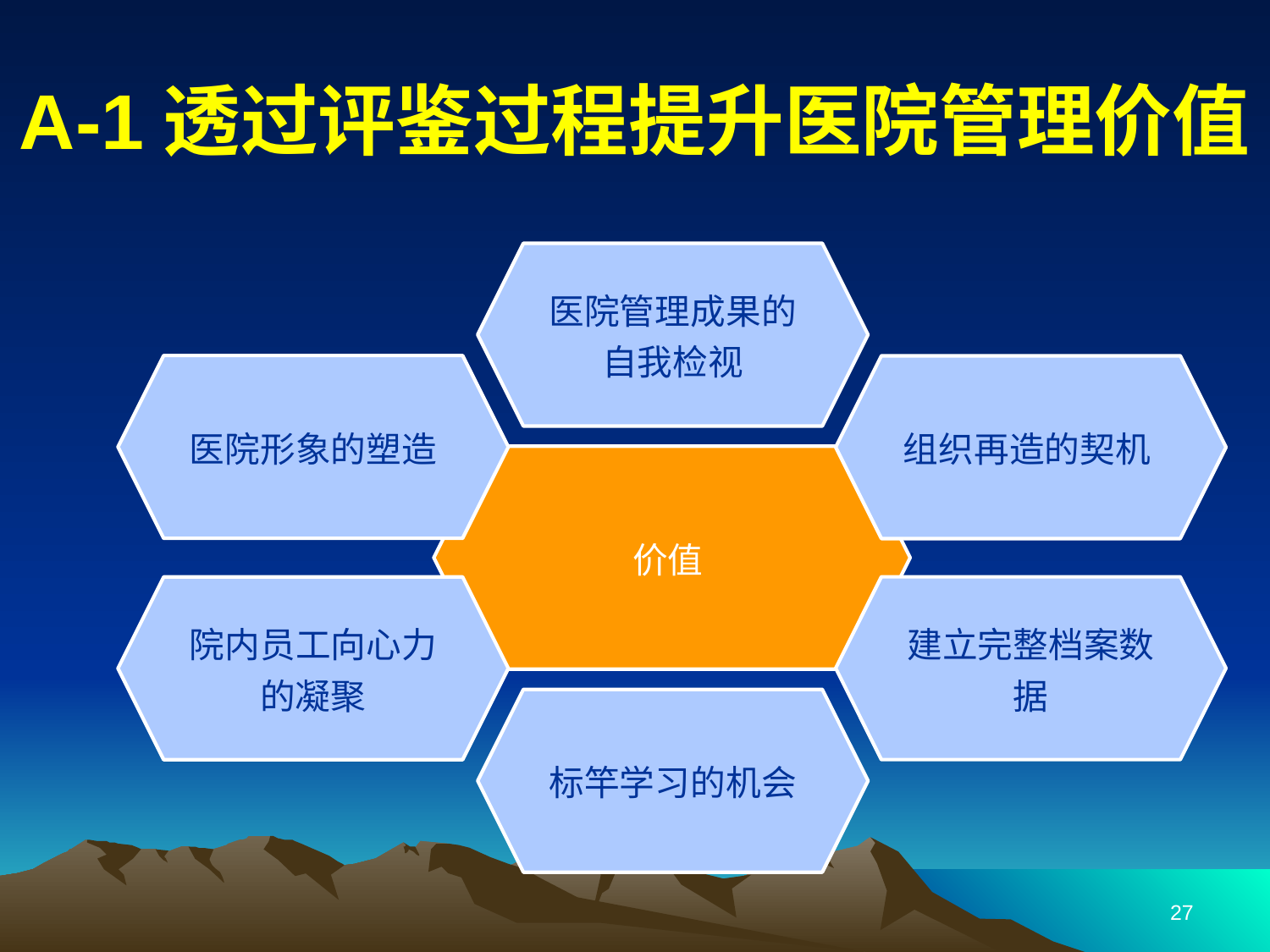

# A-1透过评鉴过程提升医院管理价值
价值
医院管理成果的自我检视
组织再造的契机
建立完整档案数据
标竿学习的机会
院内员工向心力的凝聚
医院形象的塑造
27